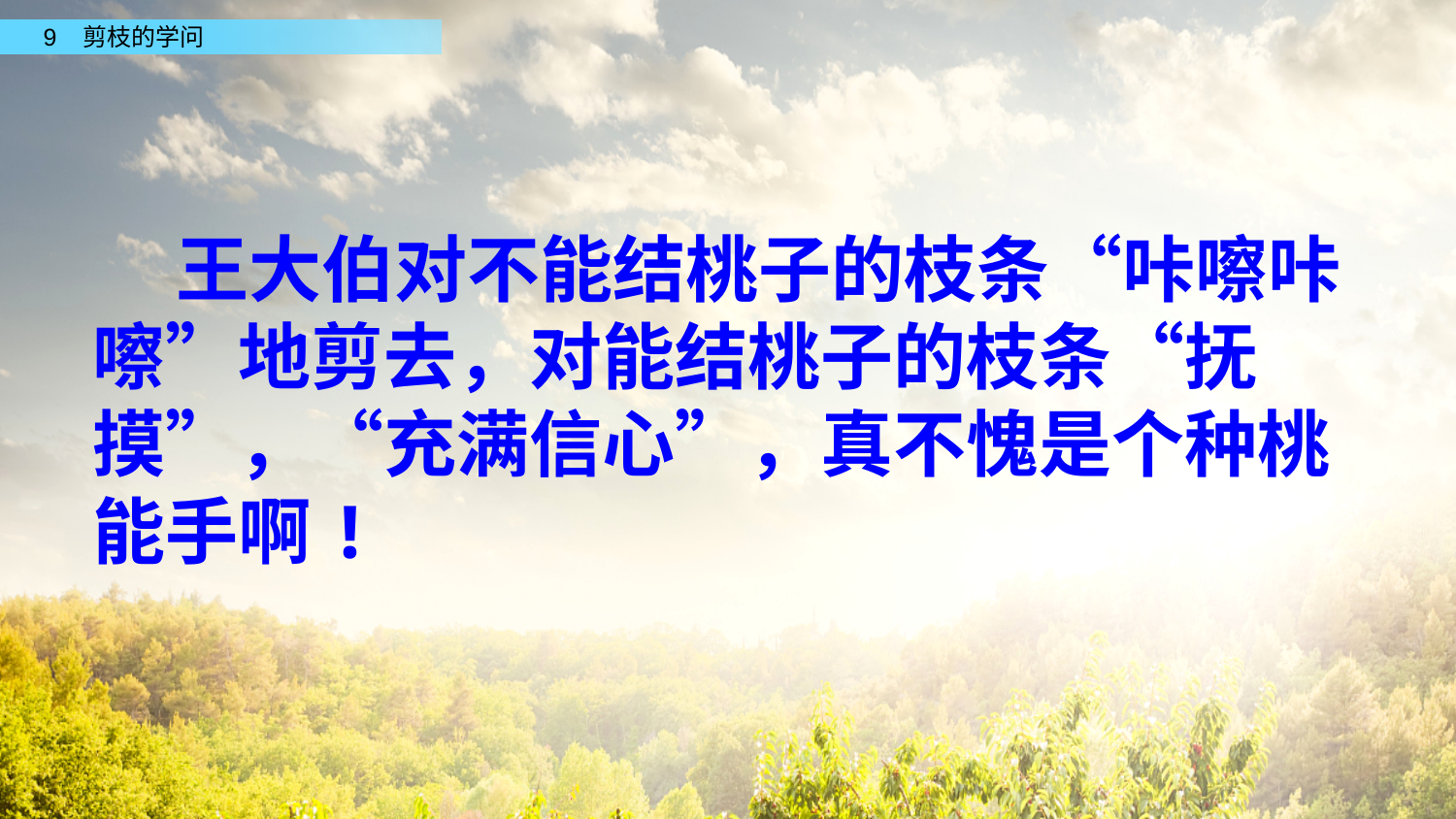

王大伯对不能结桃子的枝条“咔嚓咔嚓”地剪去，对能结桃子的枝条“抚摸”，“充满信心”，真不愧是个种桃能手啊!